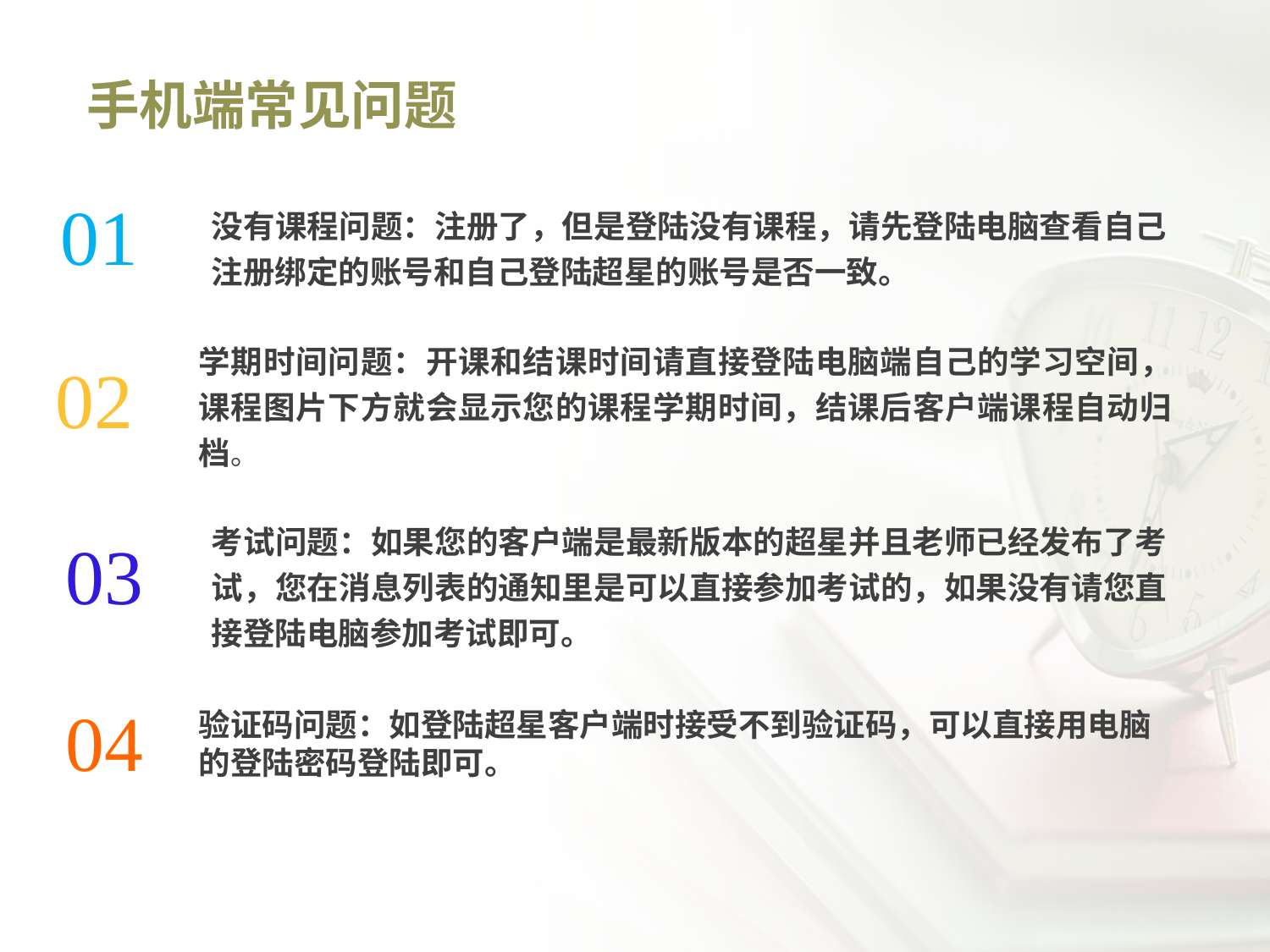

# 手机端常见问题
没有课程问题：注册了，但是登陆没有课程，请先登陆电脑查看自己注册绑定的账号和自己登陆超星的账号是否一致。
01
02
学期时间问题：开课和结课时间请直接登陆电脑端自己的学习空间，课程图片下方就会显示您的课程学期时间，结课后客户端课程自动归档。
03
考试问题：如果您的客户端是最新版本的超星并且老师已经发布了考试，您在消息列表的通知里是可以直接参加考试的，如果没有请您直接登陆电脑参加考试即可。
验证码问题：如登陆超星客户端时接受不到验证码，可以直接用电脑的登陆密码登陆即可。
04